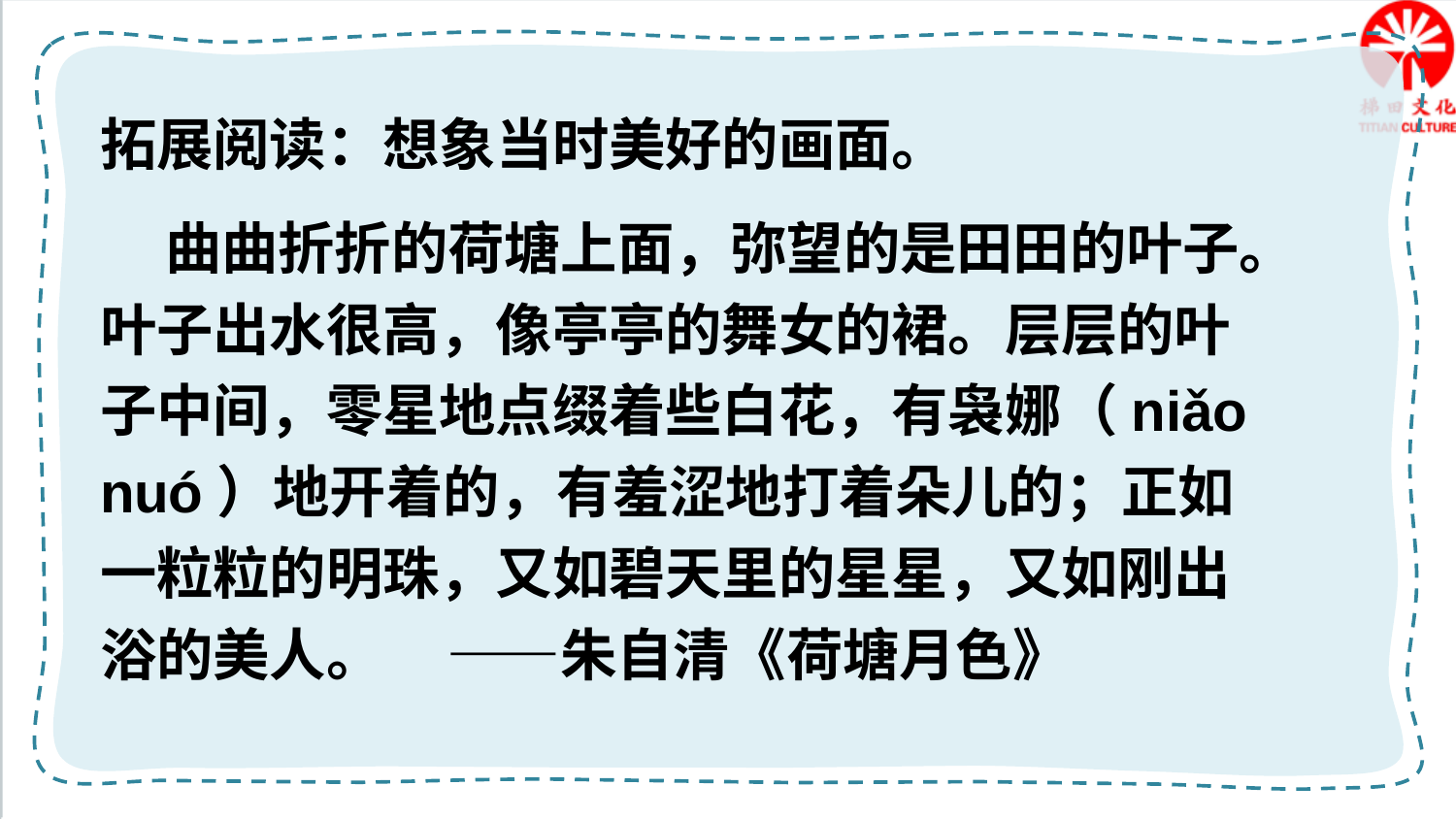

拓展阅读：想象当时美好的画面。
    曲曲折折的荷塘上面，弥望的是田田的叶子。叶子出水很高，像亭亭的舞女的裙。层层的叶子中间，零星地点缀着些白花，有袅娜（niǎo nuó）地开着的，有羞涩地打着朵儿的；正如一粒粒的明珠，又如碧天里的星星，又如刚出浴的美人。     ——朱自清《荷塘月色》